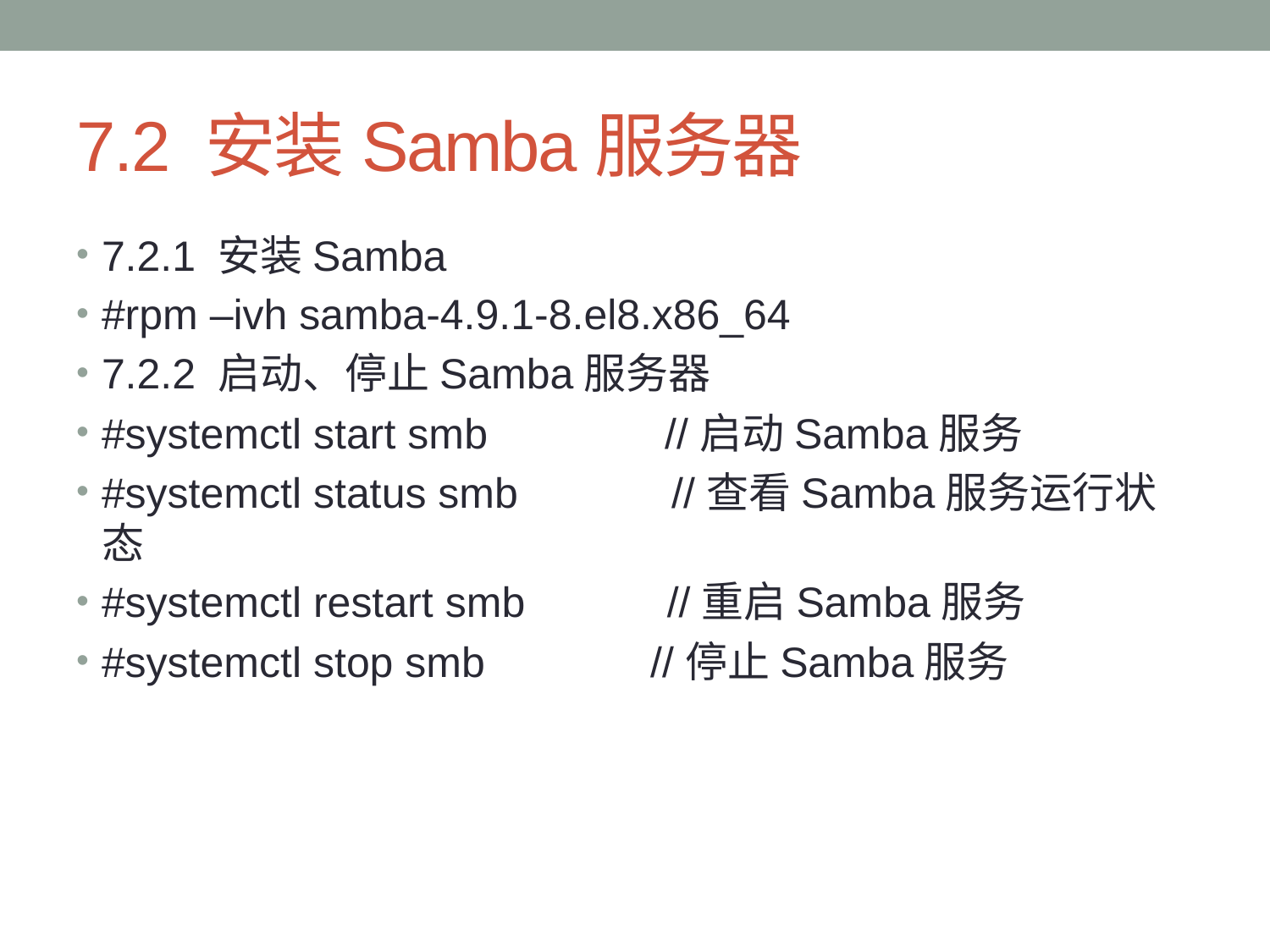

# 7.2 安装Samba服务器
7.2.1 安装Samba
#rpm –ivh samba-4.9.1-8.el8.x86_64
7.2.2 启动、停止Samba服务器
#systemctl start smb               //启动Samba服务
#systemctl status smb             //查看Samba服务运行状态
#systemctl restart smb            //重启Samba服务
#systemctl stop smb              //停止Samba服务